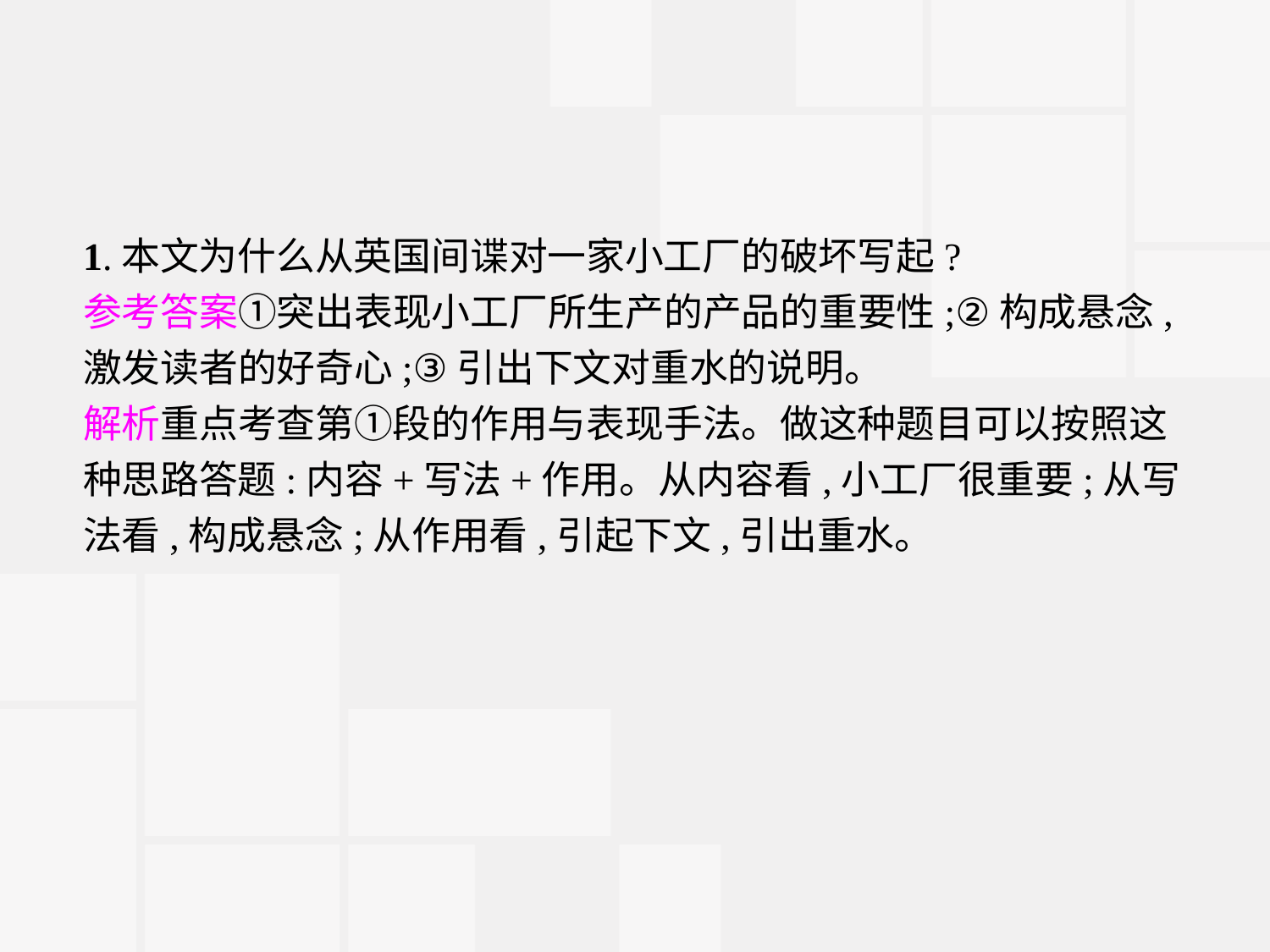

1.本文为什么从英国间谍对一家小工厂的破坏写起?
参考答案①突出表现小工厂所生产的产品的重要性;②构成悬念,激发读者的好奇心;③引出下文对重水的说明。
解析重点考查第①段的作用与表现手法。做这种题目可以按照这种思路答题:内容+写法+作用。从内容看,小工厂很重要;从写法看,构成悬念;从作用看,引起下文,引出重水。